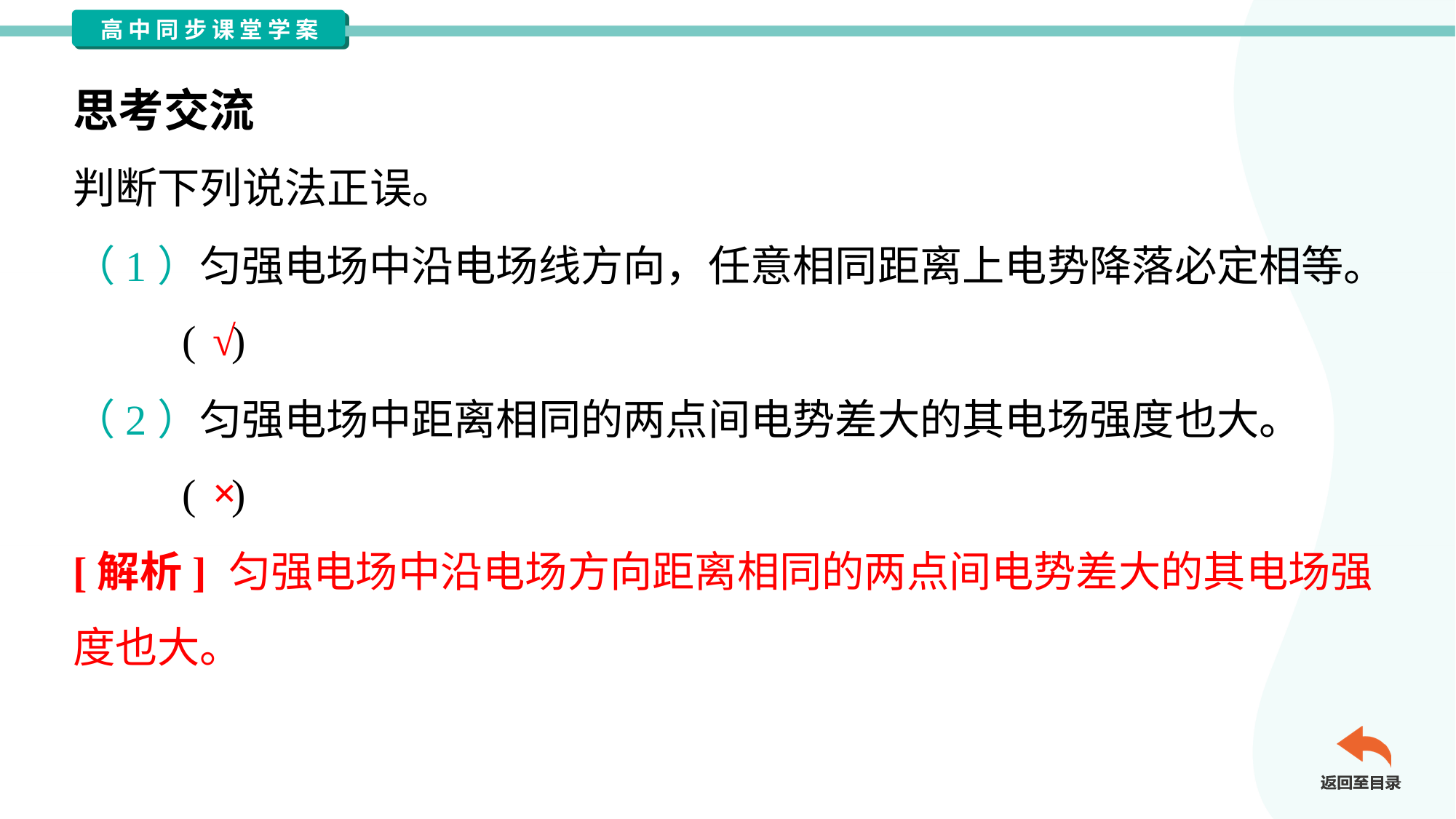

思考交流
判断下列说法正误。
（1）匀强电场中沿电场线方向，任意相同距离上电势降落必定相等。
	(   )
√
（2）匀强电场中距离相同的两点间电势差大的其电场强度也大。
	(   )
×
[解析] 匀强电场中沿电场方向距离相同的两点间电势差大的其电场强
度也大。